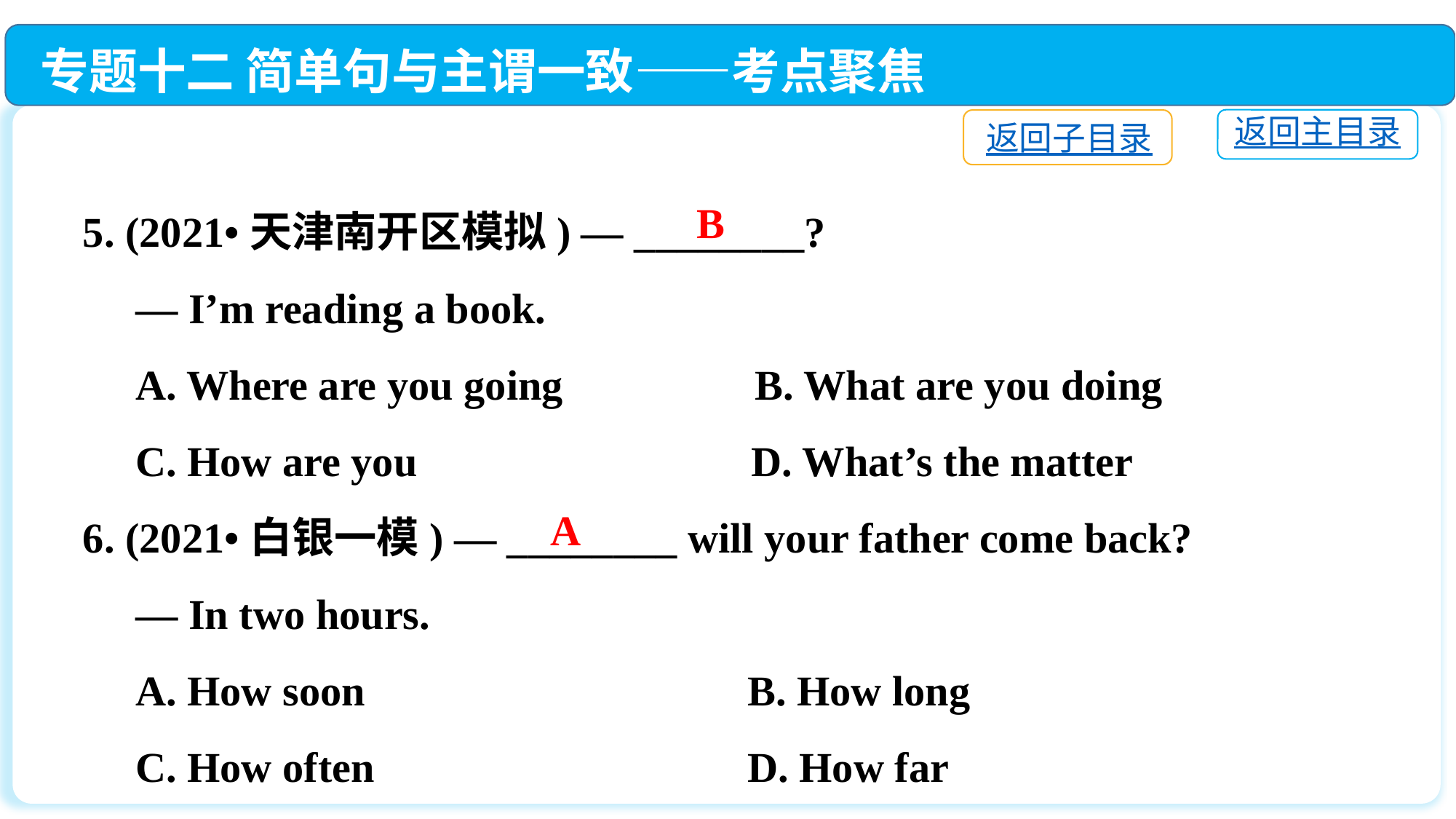

专题十二 简单句与主谓一致——考点聚焦

返回主目录

返回子目录
5. (2021•天津南开区模拟) — ________?
     — I’m reading a book.
     A. Where are you going	            B. What are you doing
     C. How are you	                      D. What’s the matter
6. (2021•白银一模) — ________ will your father come back?
     — In two hours.
     A. How soon	                                B. How long
     C. How often	                                D. How far
B
A